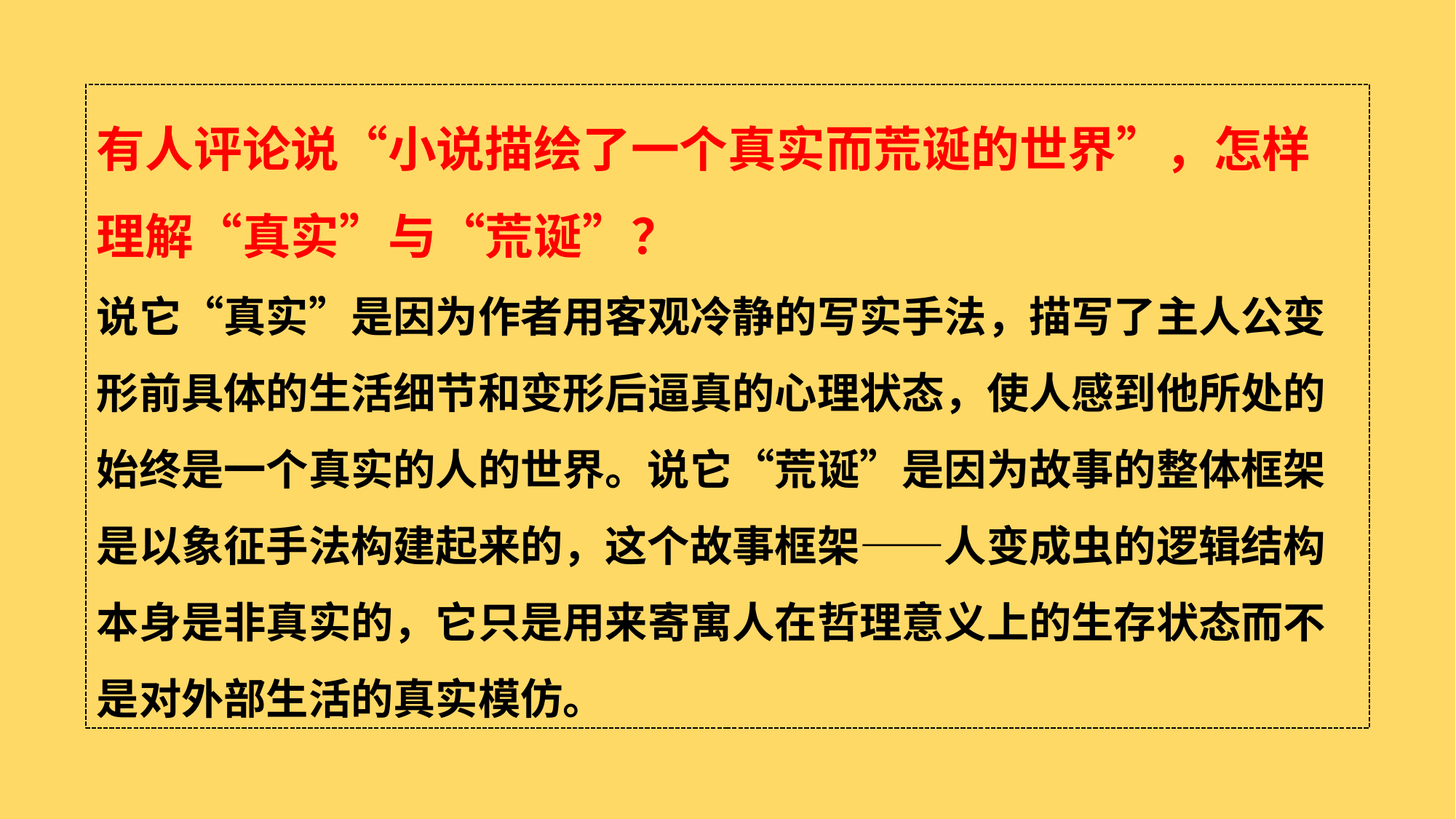

有人评论说“小说描绘了一个真实而荒诞的世界”，怎样理解“真实”与“荒诞”？
说它“真实”是因为作者用客观冷静的写实手法，描写了主人公变形前具体的生活细节和变形后逼真的心理状态，使人感到他所处的始终是一个真实的人的世界。说它“荒诞”是因为故事的整体框架是以象征手法构建起来的，这个故事框架——人变成虫的逻辑结构本身是非真实的，它只是用来寄寓人在哲理意义上的生存状态而不是对外部生活的真实模仿。